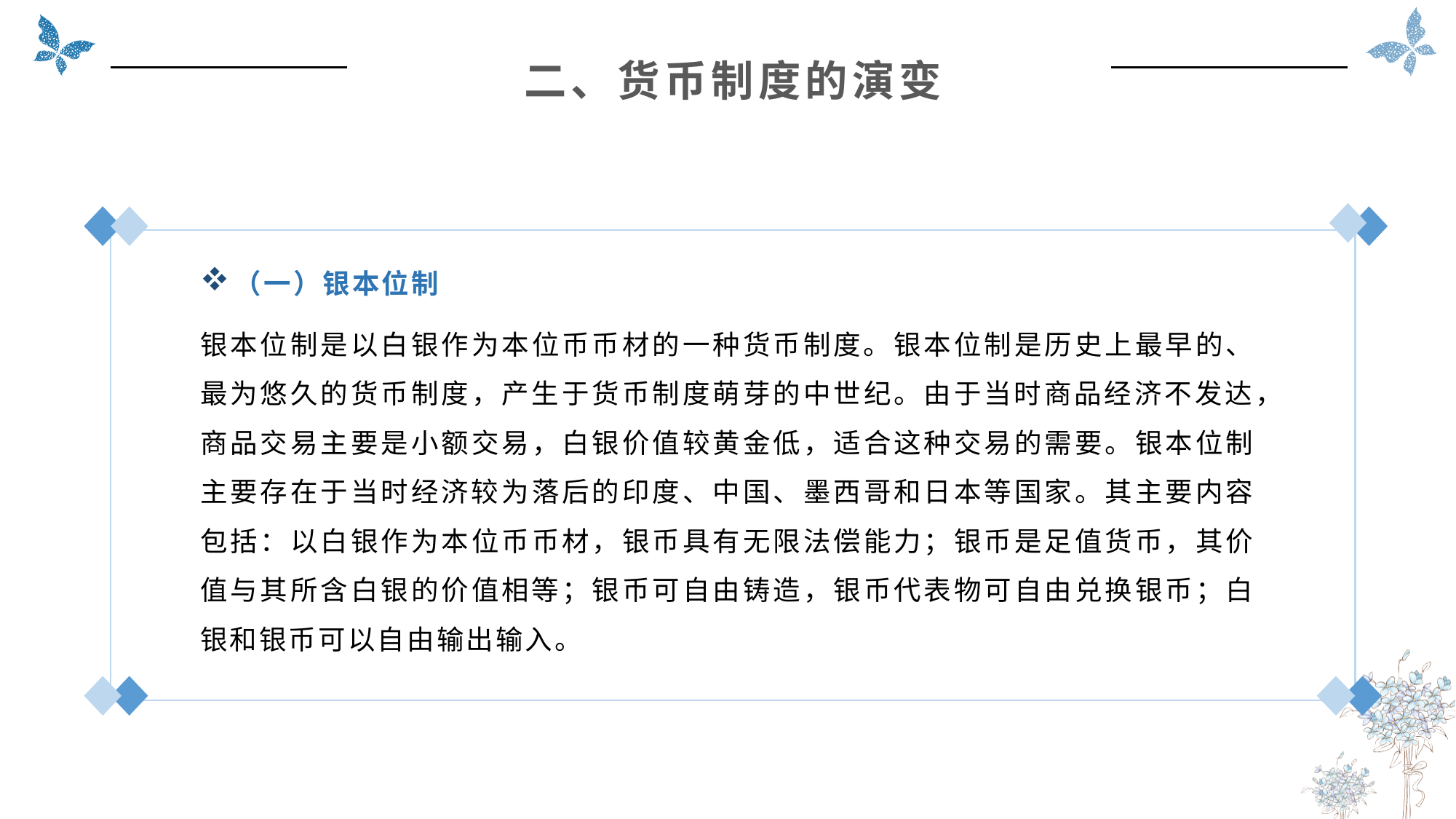

二、货币制度的演变

（一）银本位制
银本位制是以白银作为本位币币材的一种货币制度。银本位制是历史上最早的、最为悠久的货币制度，产生于货币制度萌芽的中世纪。由于当时商品经济不发达，商品交易主要是小额交易，白银价值较黄金低，适合这种交易的需要。银本位制主要存在于当时经济较为落后的印度、中国、墨西哥和日本等国家。其主要内容包括：以白银作为本位币币材，银币具有无限法偿能力；银币是足值货币，其价值与其所含白银的价值相等；银币可自由铸造，银币代表物可自由兑换银币；白银和银币可以自由输出输入。